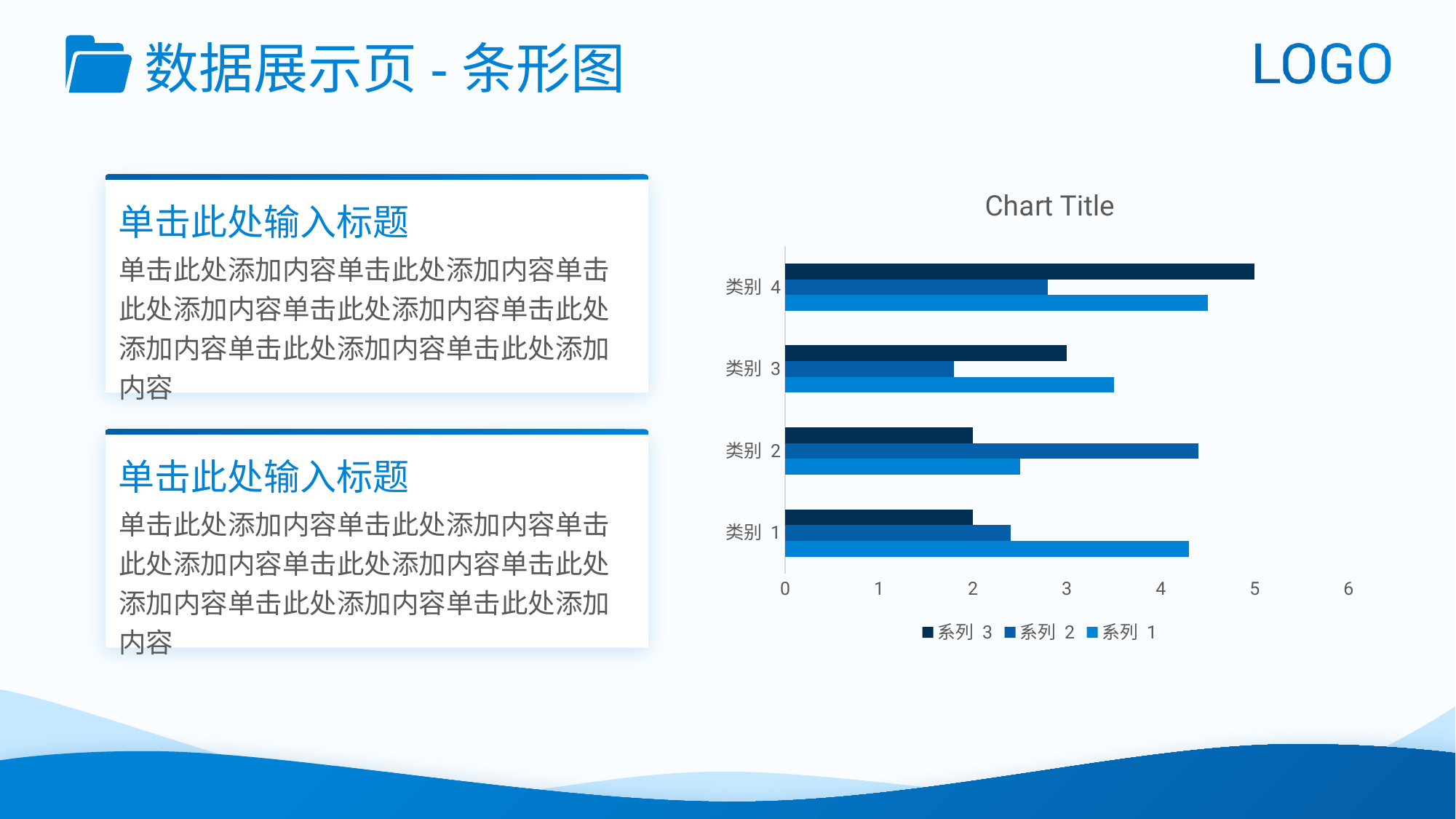

数据展示页-条形图

### Chart:

| Category | 系列 1 | 系列 2 | 系列 3 |
|---|---|---|---|
| 类别 1 | 4.3 | 2.4 | 2.0 |
| 类别 2 | 2.5 | 4.4 | 2.0 |
| 类别 3 | 3.5 | 1.8 | 3.0 |
| 类别 4 | 4.5 | 2.8 | 5.0 |

单击此处输入标题
单击此处添加内容单击此处添加内容单击此处添加内容单击此处添加内容单击此处添加内容单击此处添加内容单击此处添加内容

单击此处输入标题
单击此处添加内容单击此处添加内容单击此处添加内容单击此处添加内容单击此处添加内容单击此处添加内容单击此处添加内容